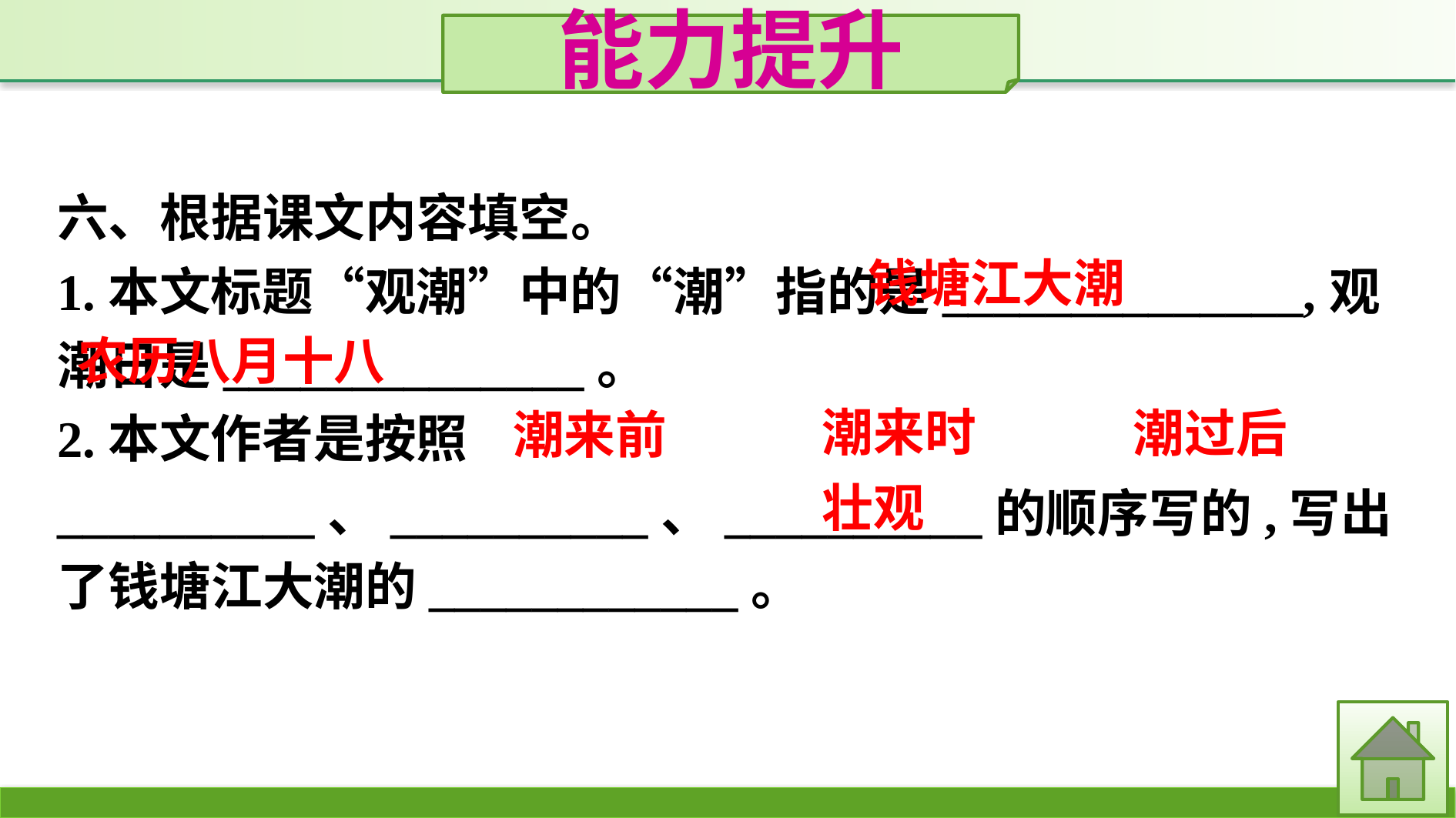

能力提升
六、根据课文内容填空。
1.本文标题“观潮”中的“潮”指的是______________,观潮日是______________。
2.本文作者是按照__________、__________、__________的顺序写的,写出了钱塘江大潮的____________。
钱塘江大潮
农历八月十八
潮来时
潮过后
潮来前
壮观